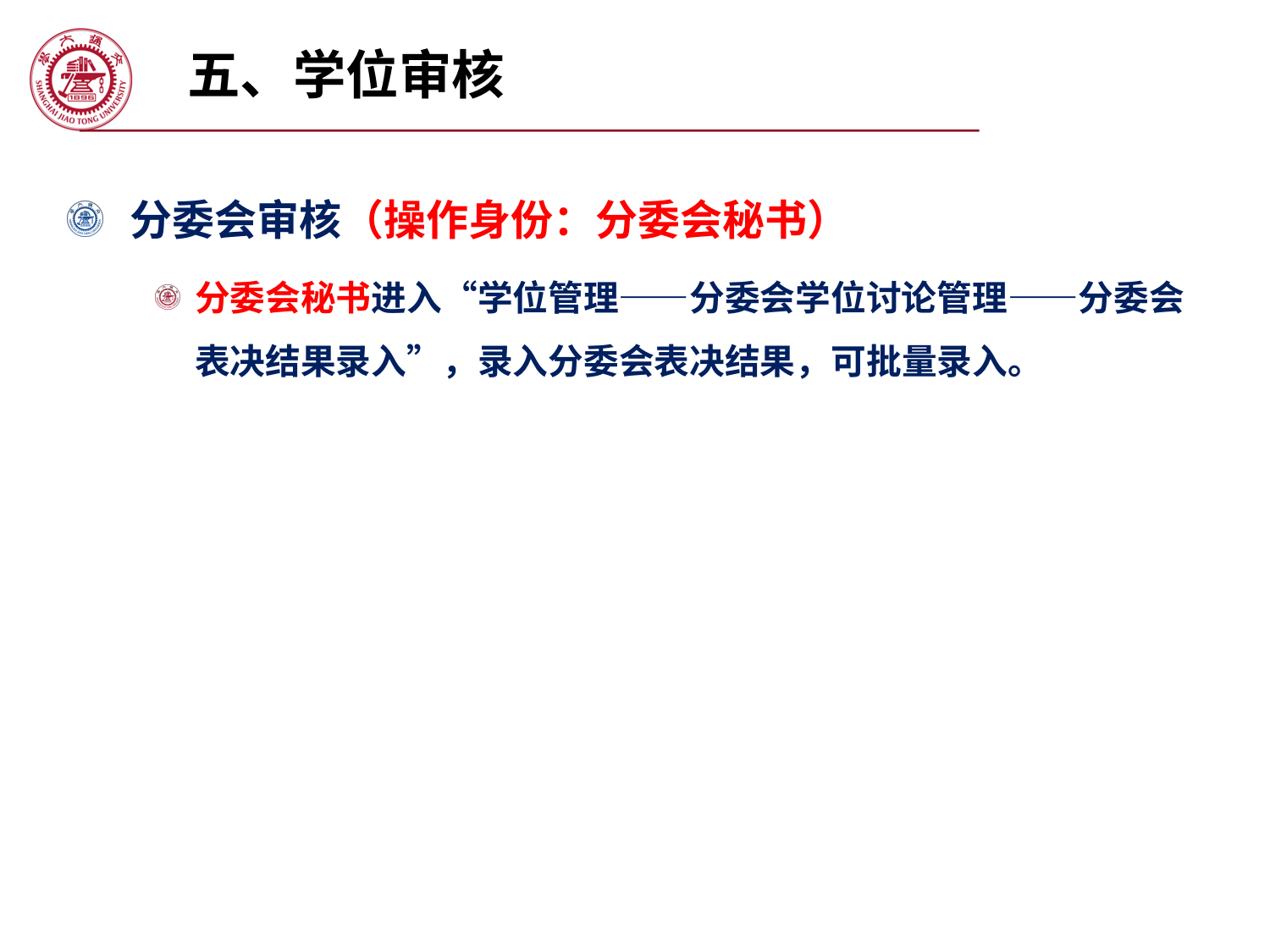

五、学位审核
分委会审核（操作身份：分委会秘书）
分委会秘书进入“学位管理——分委会学位讨论管理——分委会表决结果录入”，录入分委会表决结果，可批量录入。